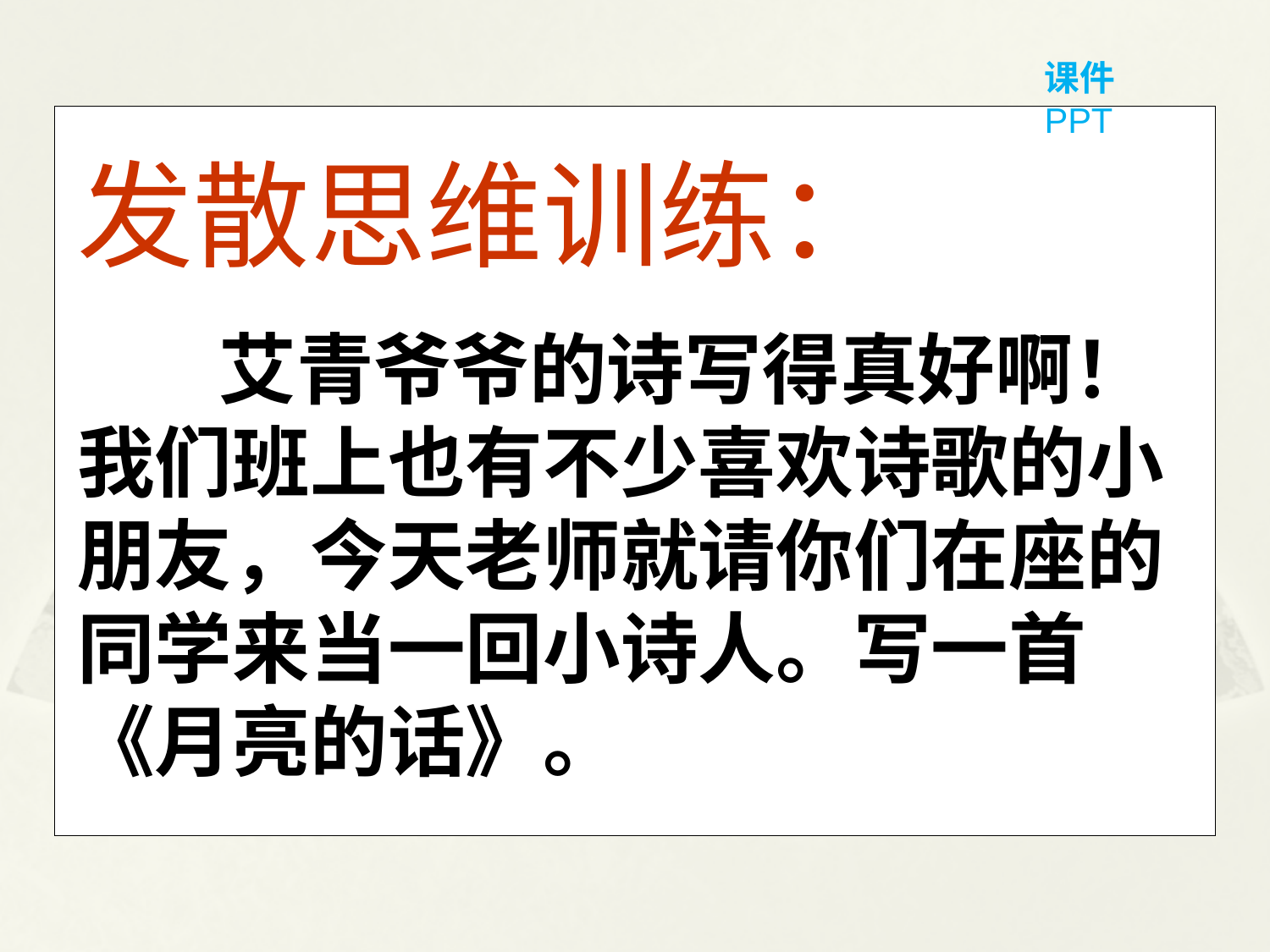

课件PPT

发散思维训练：
       艾青爷爷的诗写得真好啊！我们班上也有不少喜欢诗歌的小朋友，今天老师就请你们在座的同学来当一回小诗人。写一首《月亮的话》。